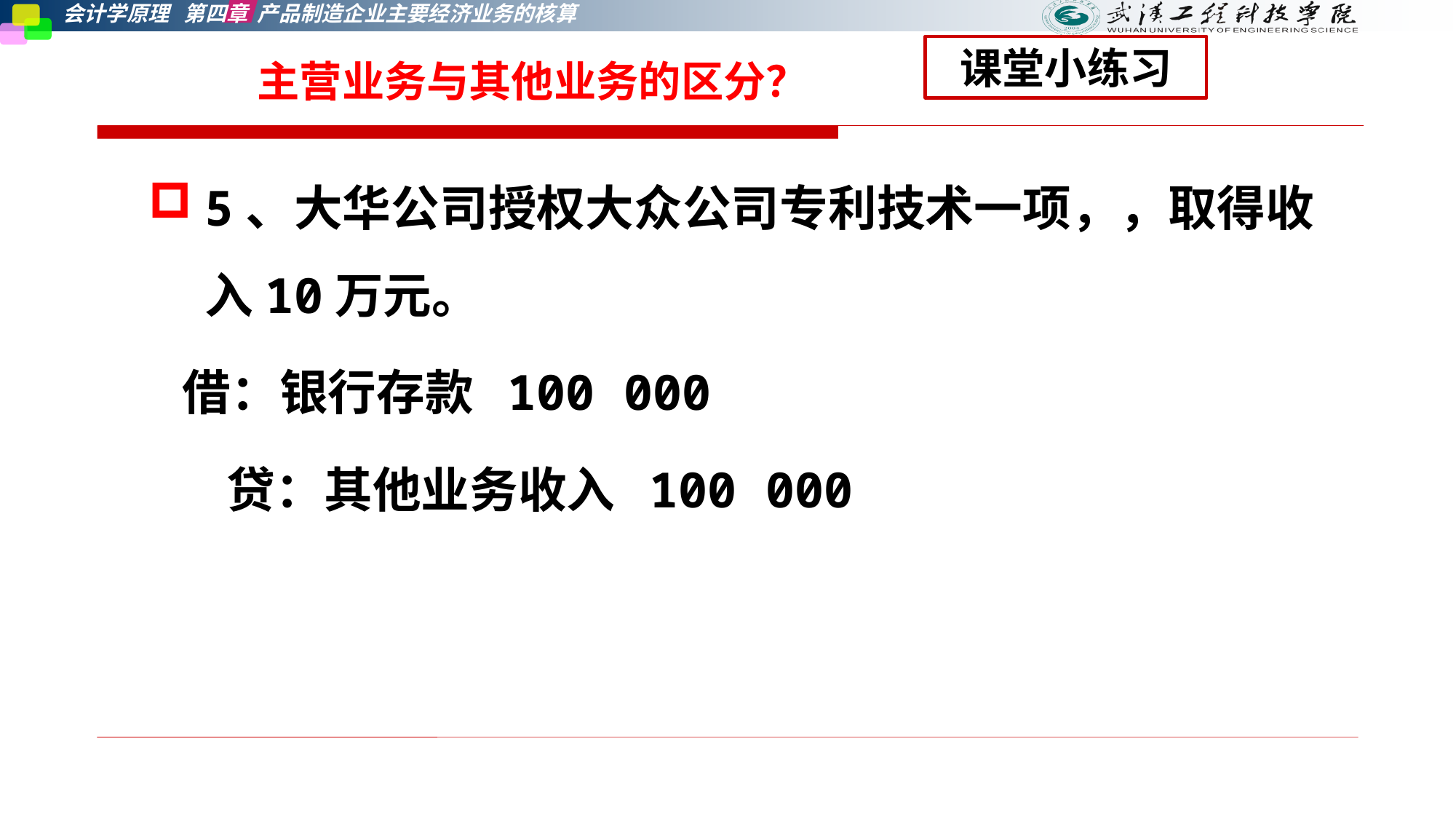

课堂小练习
# 主营业务与其他业务的区分？
5、大华公司授权大众公司专利技术一项，，取得收入10万元。
  借：银行存款  100 000
      贷：其他业务收入  100 000